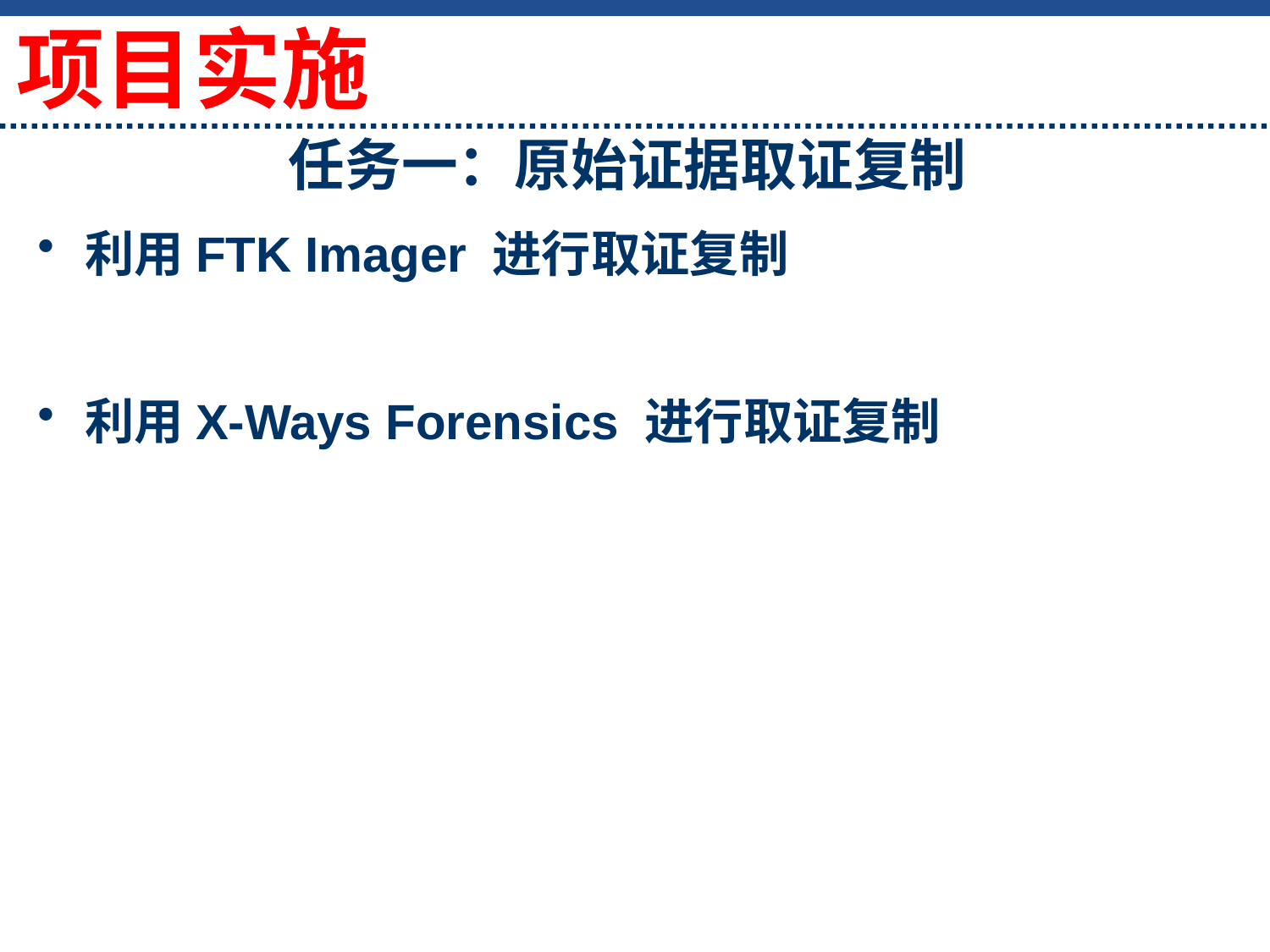

项目实施
# 任务一：原始证据取证复制
利用FTK Imager 进行取证复制

利用X-Ways Forensics 进行取证复制